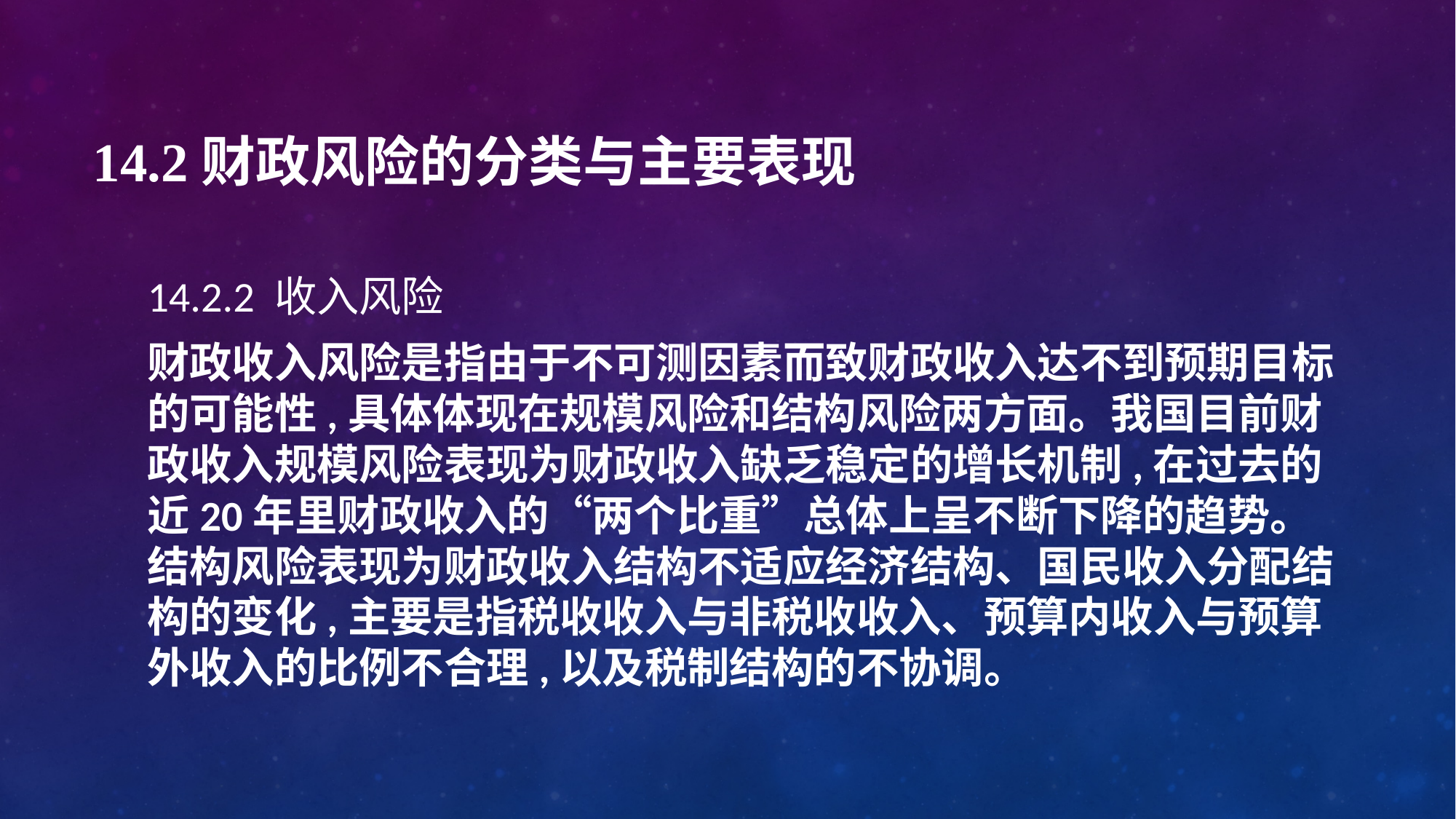

# 14.2财政风险的分类与主要表现
14.2.2 收入风险
财政收入风险是指由于不可测因素而致财政收入达不到预期目标的可能性,具体体现在规模风险和结构风险两方面。我国目前财政收入规模风险表现为财政收入缺乏稳定的增长机制,在过去的近20年里财政收入的“两个比重”总体上呈不断下降的趋势。结构风险表现为财政收入结构不适应经济结构、国民收入分配结构的变化,主要是指税收收入与非税收收入、预算内收入与预算外收入的比例不合理,以及税制结构的不协调。